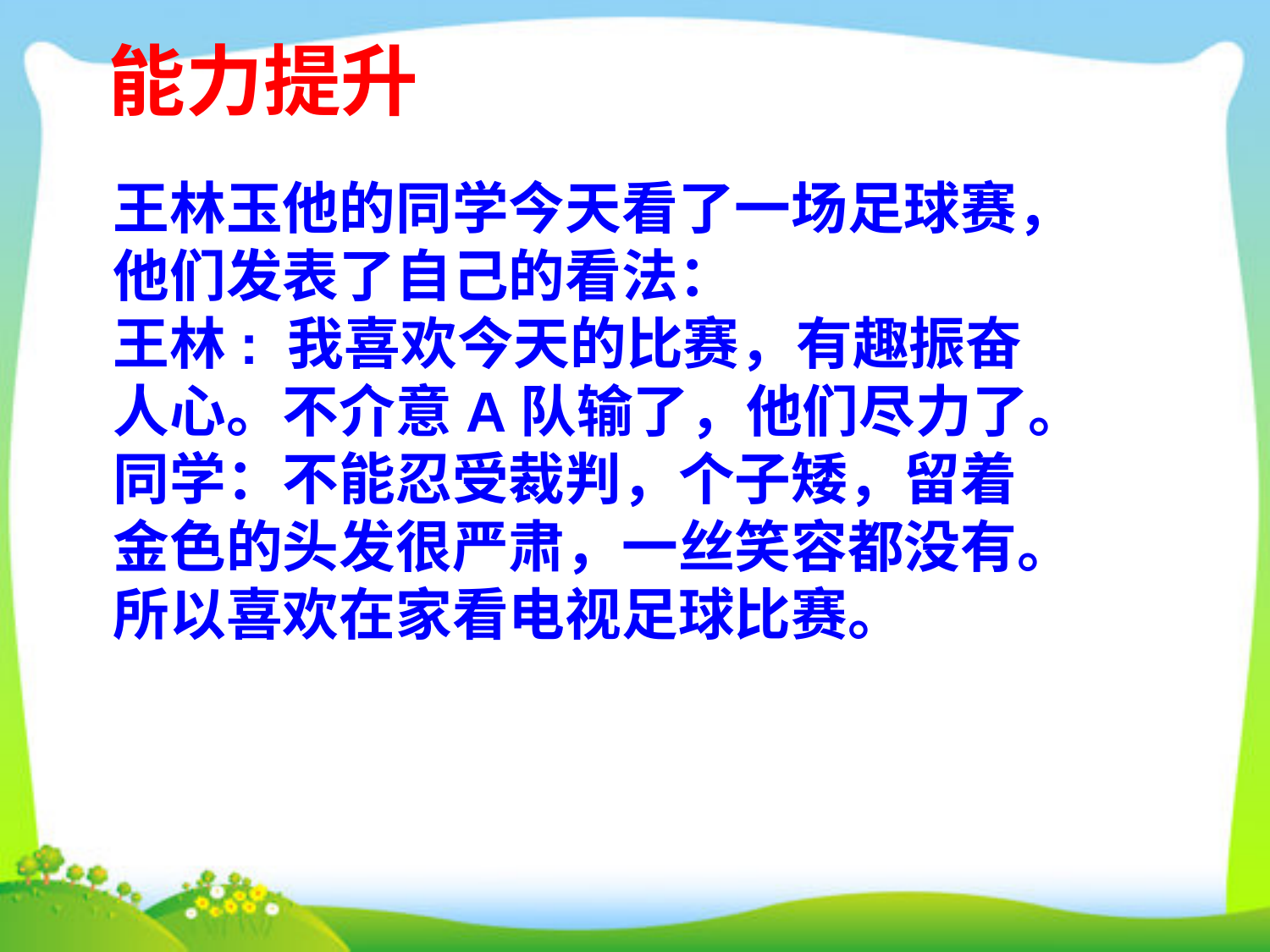

能力提升
王林玉他的同学今天看了一场足球赛，
他们发表了自己的看法：
王林: 我喜欢今天的比赛，有趣振奋
人心。不介意A队输了，他们尽力了。
同学：不能忍受裁判，个子矮，留着
金色的头发很严肃，一丝笑容都没有。
所以喜欢在家看电视足球比赛。